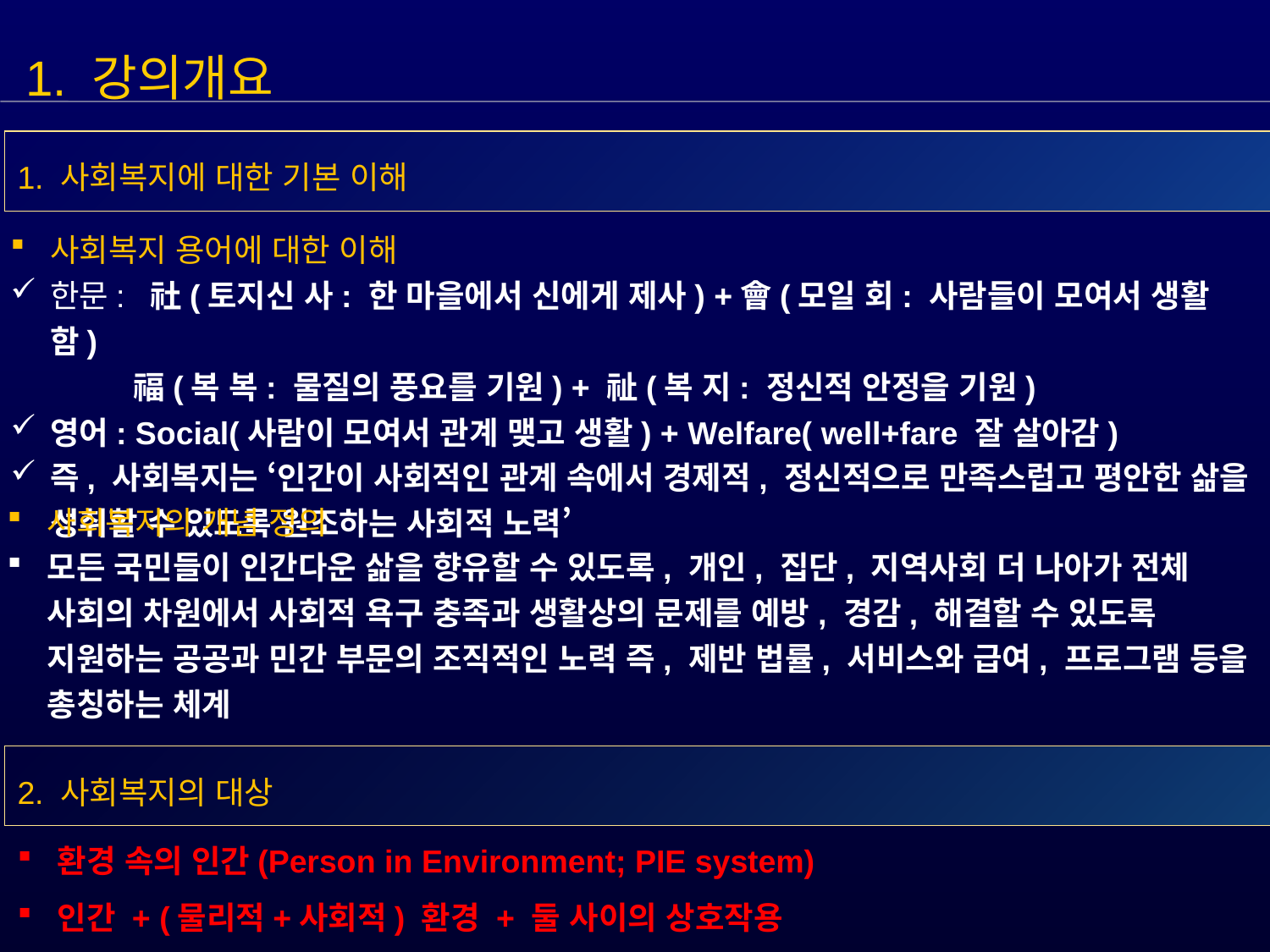

1. 강의개요

1. 사회복지에 대한 기본 이해
사회복지 용어에 대한 이해
한문:  社(토지신 사: 한 마을에서 신에게 제사) +會(모일 회: 사람들이 모여서 생활함)
             福(복 복: 물질의 풍요를 기원) + 祉(복 지: 정신적 안정을 기원)
영어: Social(사람이 모여서 관계 맺고 생활) + Welfare( well+fare 잘 살아감)
즉, 사회복지는 ‘인간이 사회적인 관계 속에서 경제적, 정신적으로 만족스럽고 평안한 삶을 성취할 수 있도록 원조하는 사회적 노력’
사회복지의 개념 정의
모든 국민들이 인간다운 삶을 향유할 수 있도록, 개인, 집단, 지역사회 더 나아가 전체 사회의 차원에서 사회적 욕구 충족과 생활상의 문제를 예방, 경감, 해결할 수 있도록 지원하는 공공과 민간 부문의 조직적인 노력 즉, 제반 법률, 서비스와 급여, 프로그램 등을 총칭하는 체계

2. 사회복지의 대상
환경 속의 인간(Person in Environment; PIE system)
인간 + (물리적+사회적) 환경 + 둘 사이의 상호작용